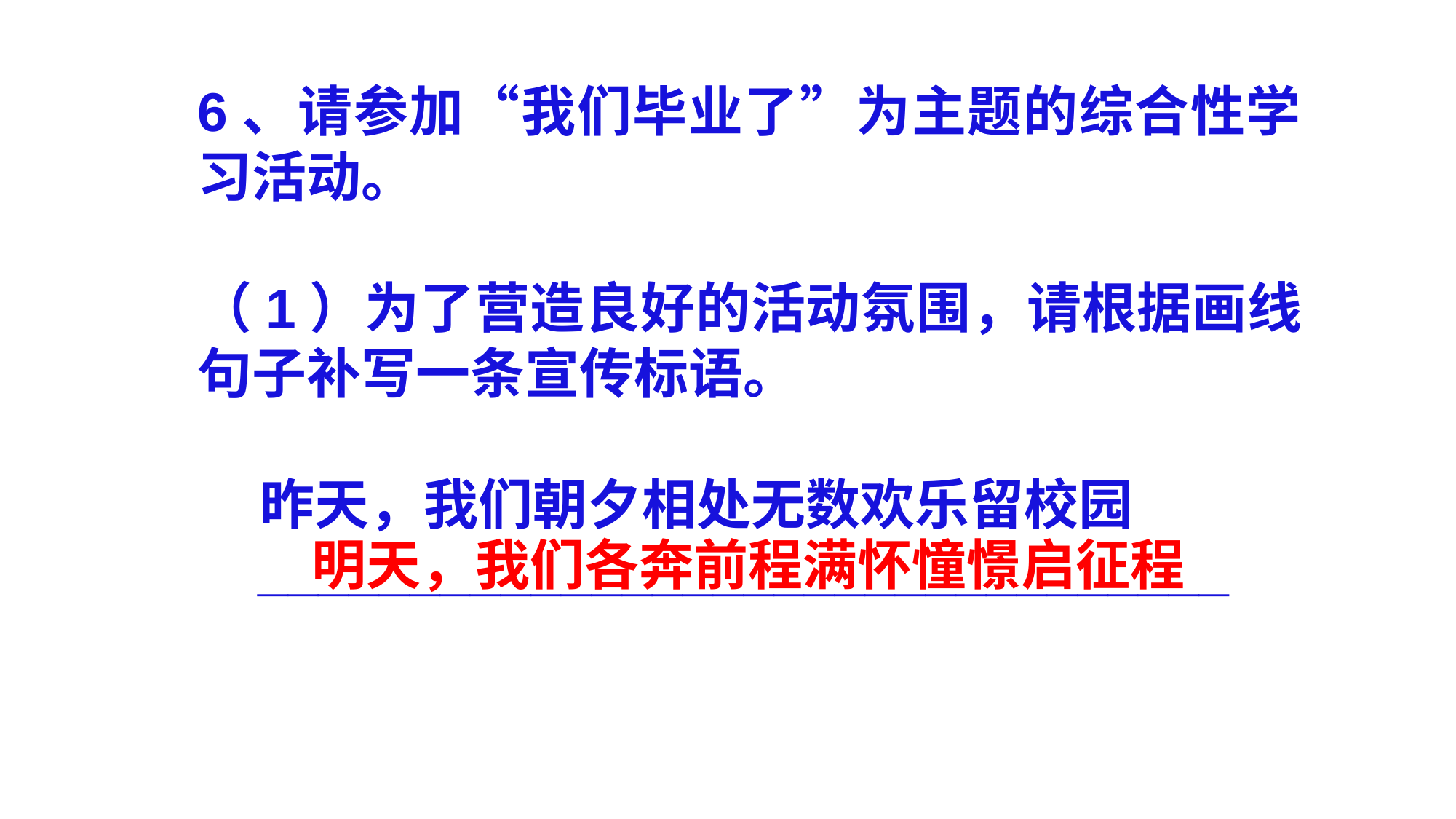

6、请参加“我们毕业了”为主题的综合性学习活动。

（1）为了营造良好的活动氛围，请根据画线句子补写一条宣传标语。

    昨天，我们朝夕相处无数欢乐留校园
    ________________________________
明天，我们各奔前程满怀憧憬启征程